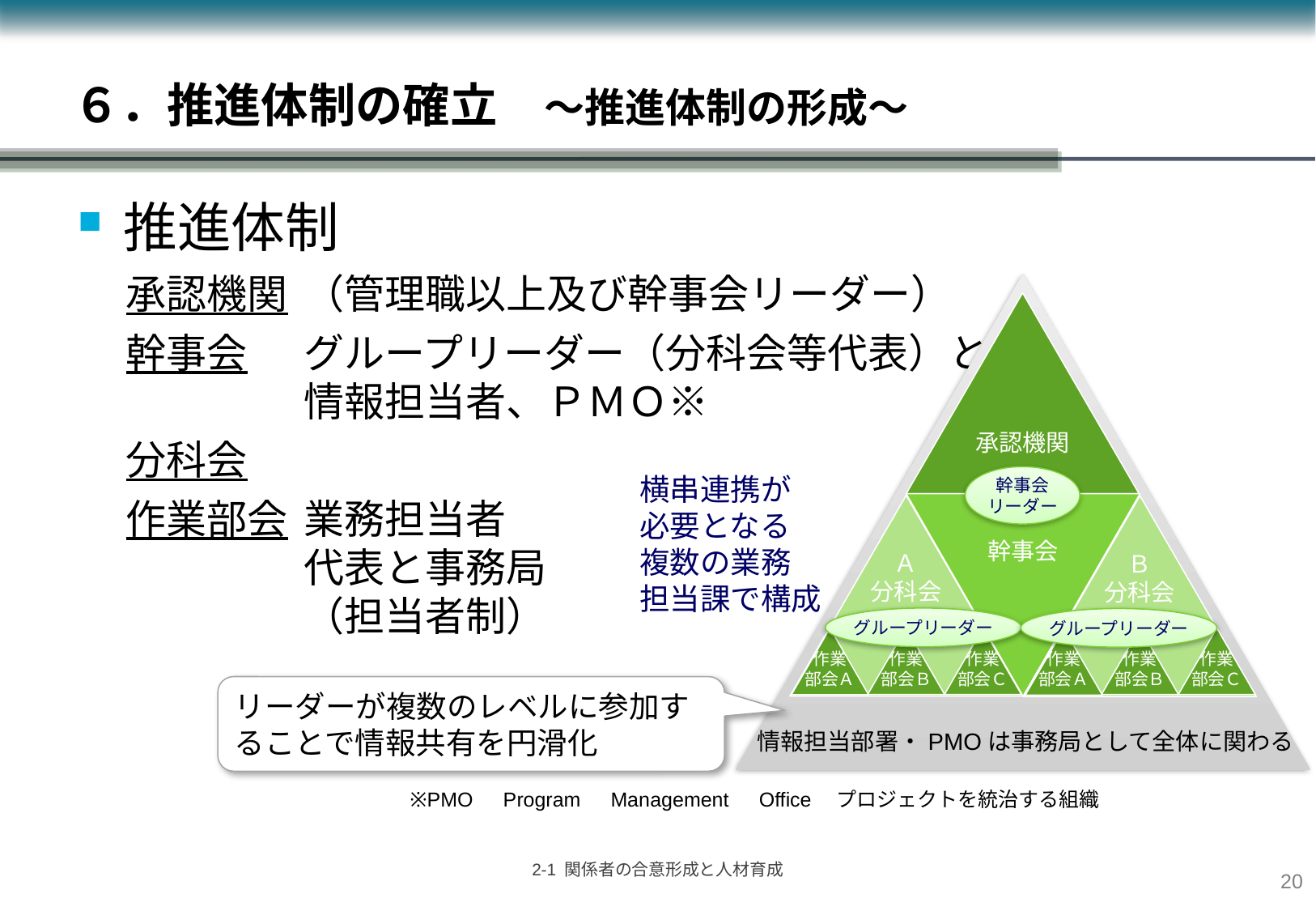

# ６．推進体制の確立　～推進体制の形成～
推進体制
承認機関	（管理職以上及び幹事会リーダー）
幹事会	グループリーダー（分科会等代表）と
情報担当者、ＰＭＯ※
分科会
作業部会	業務担当者
代表と事務局
（担当者制）

承認機関
横串連携が
必要となる
複数の業務
担当課で構成
幹事会
リーダー

幹事会

Ａ
分科会

Ｂ
分科会

グループリーダー
グループリーダー
作業
部会Ｂ
作業
部会Ｃ
作業
部会Ｂ
作業
部会Ｃ
作業
部会Ａ
作業
部会Ａ
リーダーが複数のレベルに参加することで情報共有を円滑化
情報担当部署・PMOは事務局として全体に関わる
※PMO　Program　Management　Office　プロジェクトを統治する組織
20
2-1 関係者の合意形成と人材育成